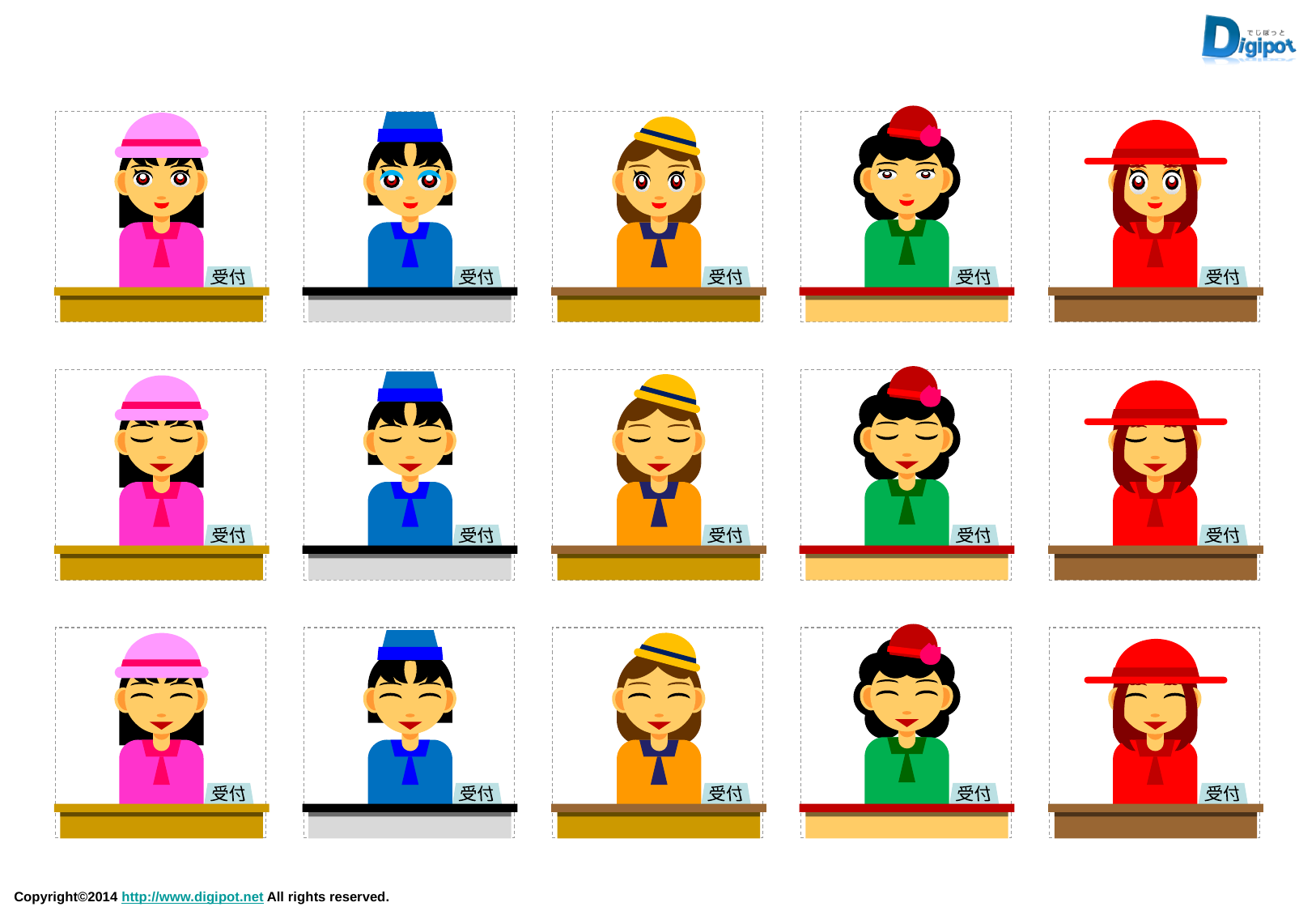

受付

受付

受付

受付

受付

受付

受付

受付

受付

受付

受付

受付

受付

受付

受付